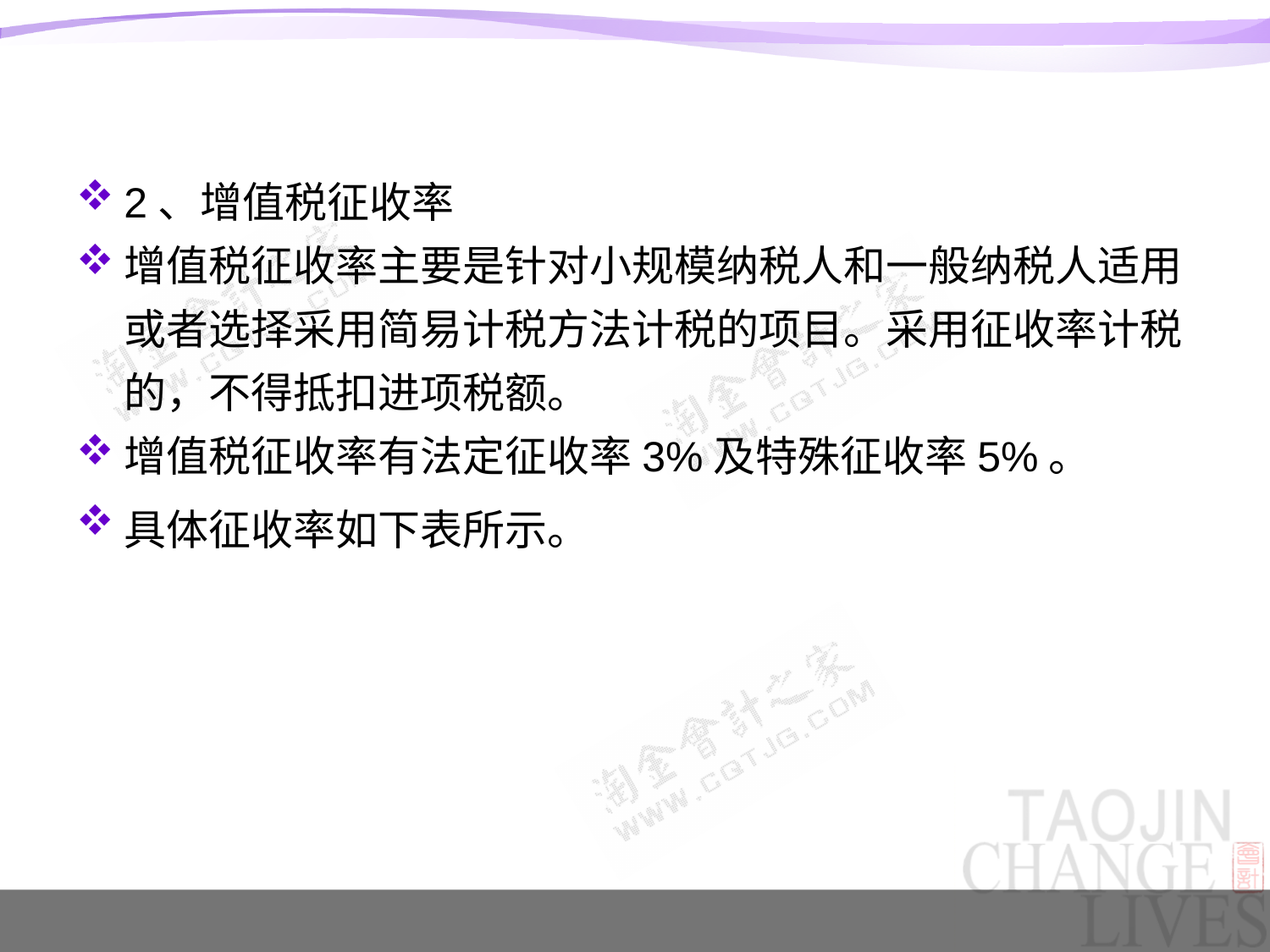

#
2、增值税征收率
增值税征收率主要是针对小规模纳税人和一般纳税人适用或者选择采用简易计税方法计税的项目。采用征收率计税的，不得抵扣进项税额。
增值税征收率有法定征收率3%及特殊征收率5%。
具体征收率如下表所示。